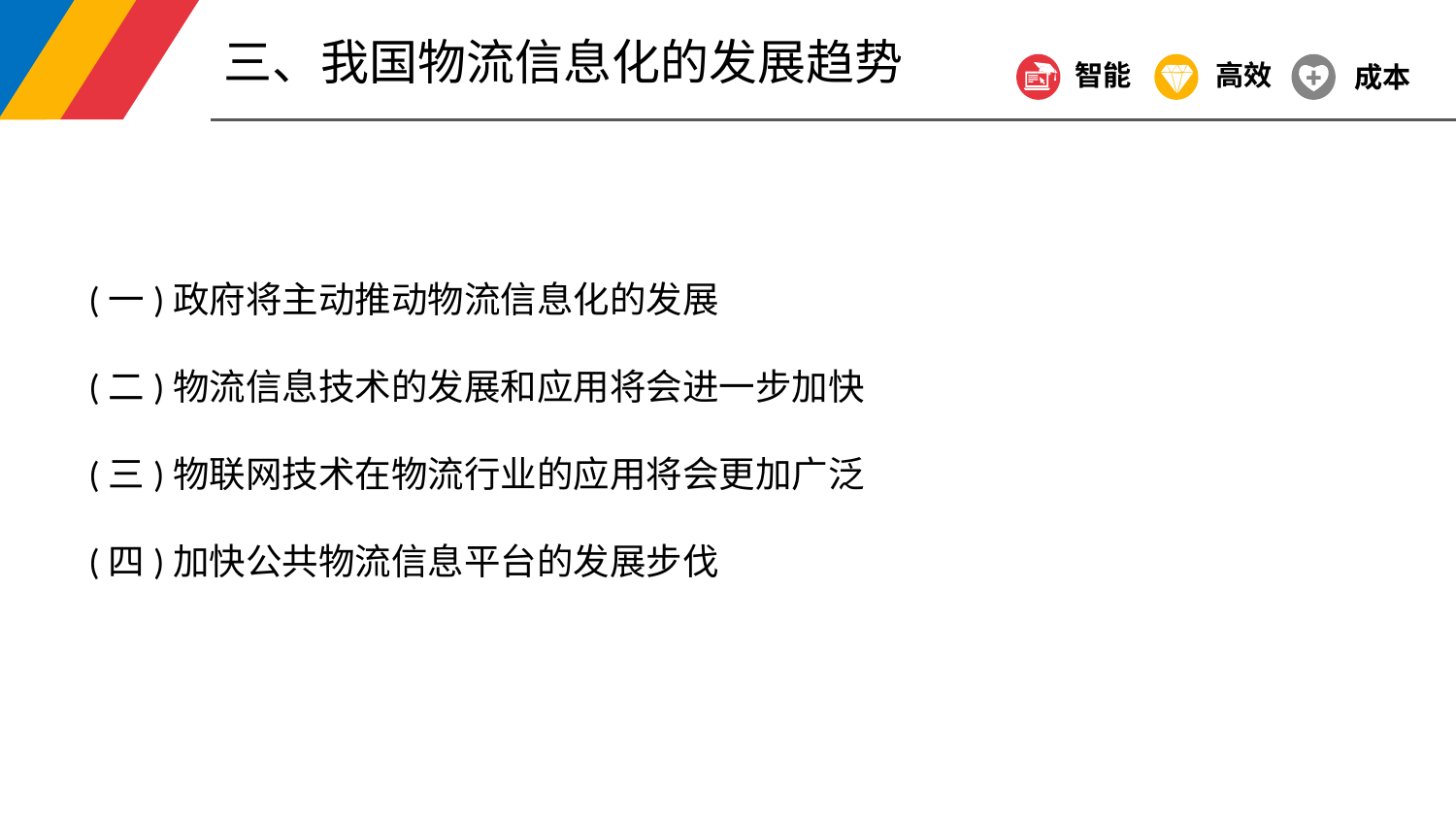

三、我国物流信息化的发展趋势
智能
高效
成本
(一)政府将主动推动物流信息化的发展
(二)物流信息技术的发展和应用将会进一步加快
(三)物联网技术在物流行业的应用将会更加广泛
(四)加快公共物流信息平台的发展步伐